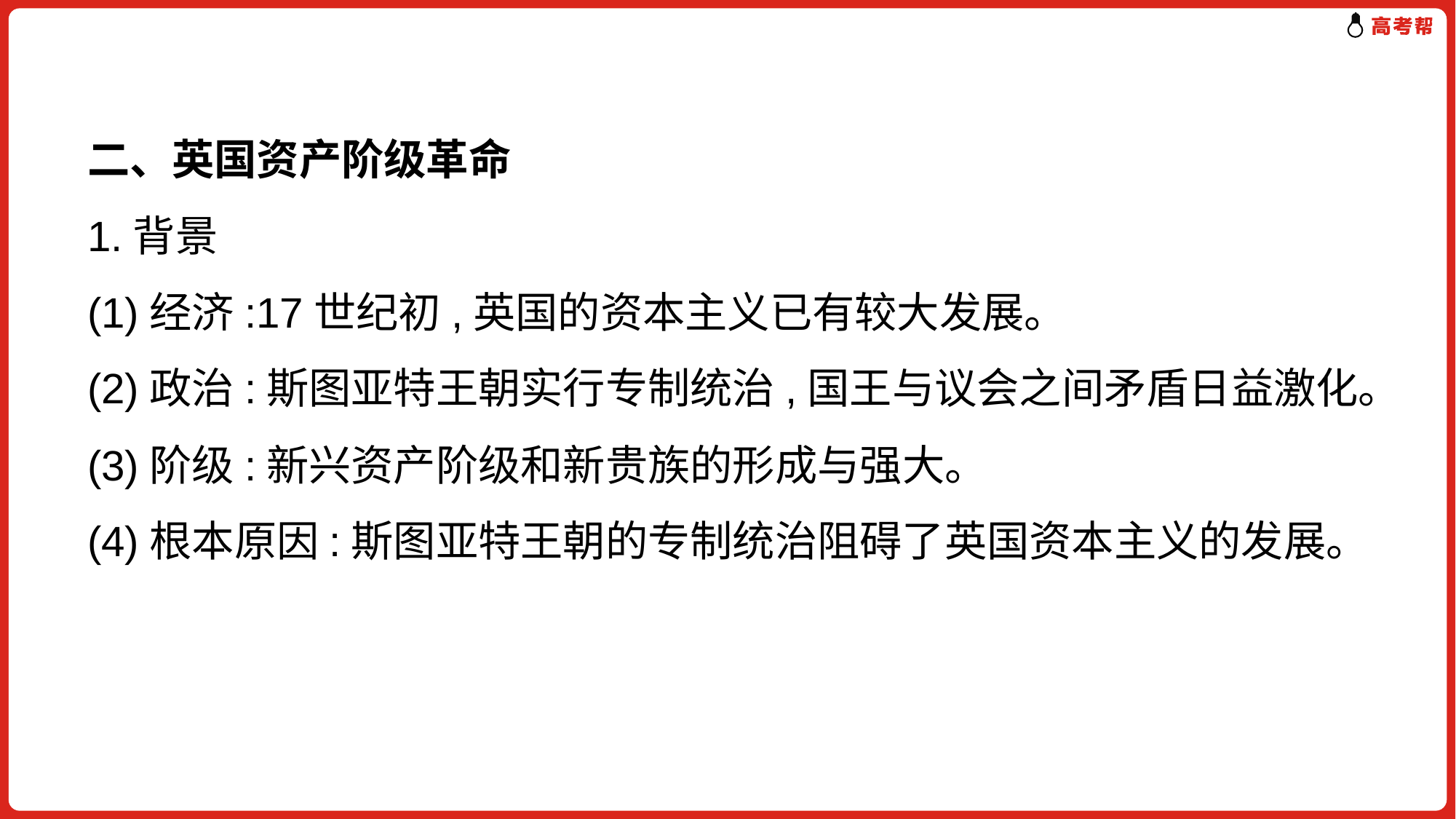

二、英国资产阶级革命
1.背景
(1)经济:17世纪初,英国的资本主义已有较大发展。
(2)政治:斯图亚特王朝实行专制统治,国王与议会之间矛盾日益激化。
(3)阶级:新兴资产阶级和新贵族的形成与强大。
(4)根本原因:斯图亚特王朝的专制统治阻碍了英国资本主义的发展。